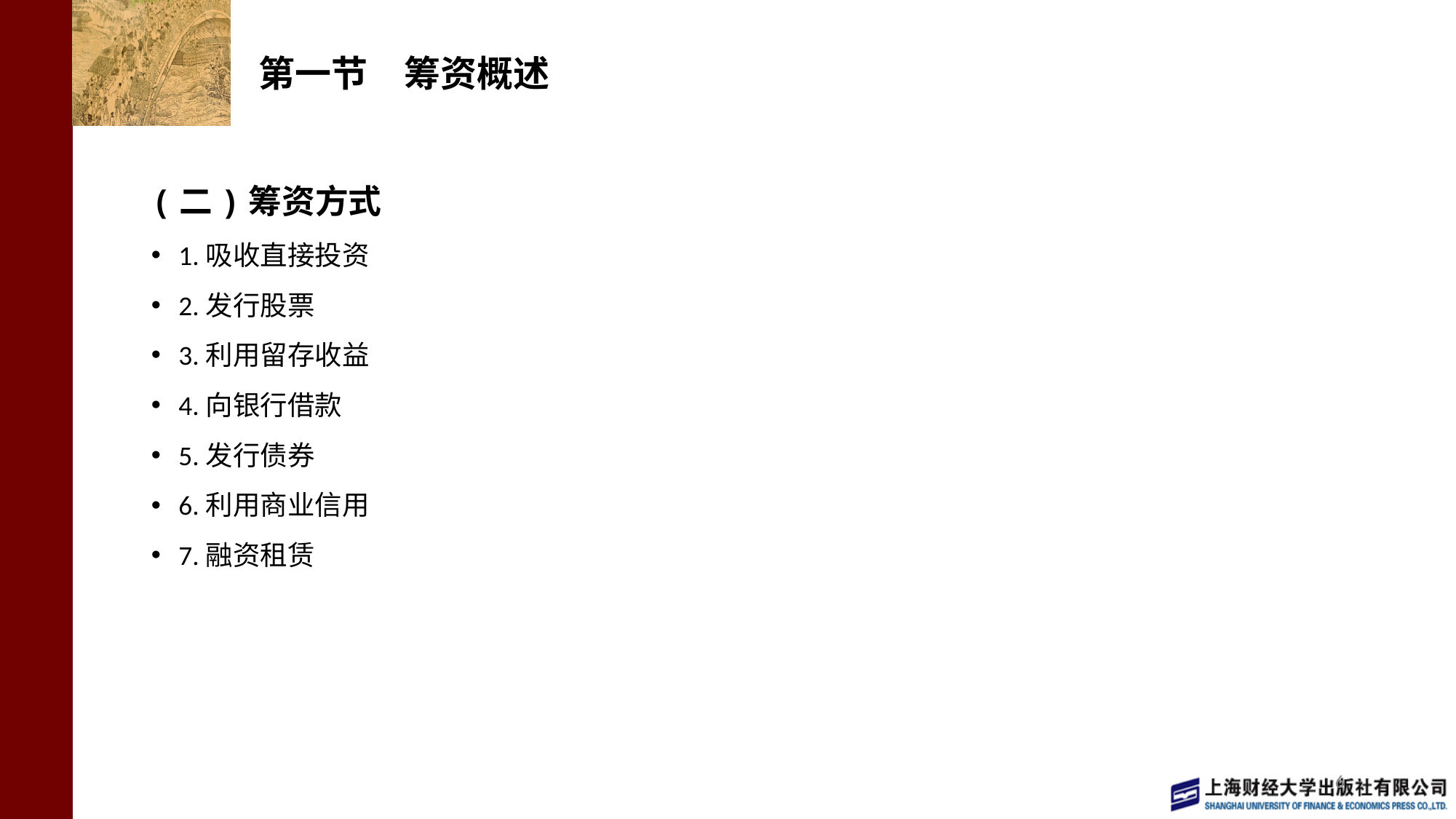

# 第一节　筹资概述
(二)筹资方式
1.吸收直接投资
2.发行股票
3.利用留存收益
4.向银行借款
5.发行债券
6.利用商业信用
7.融资租赁

6